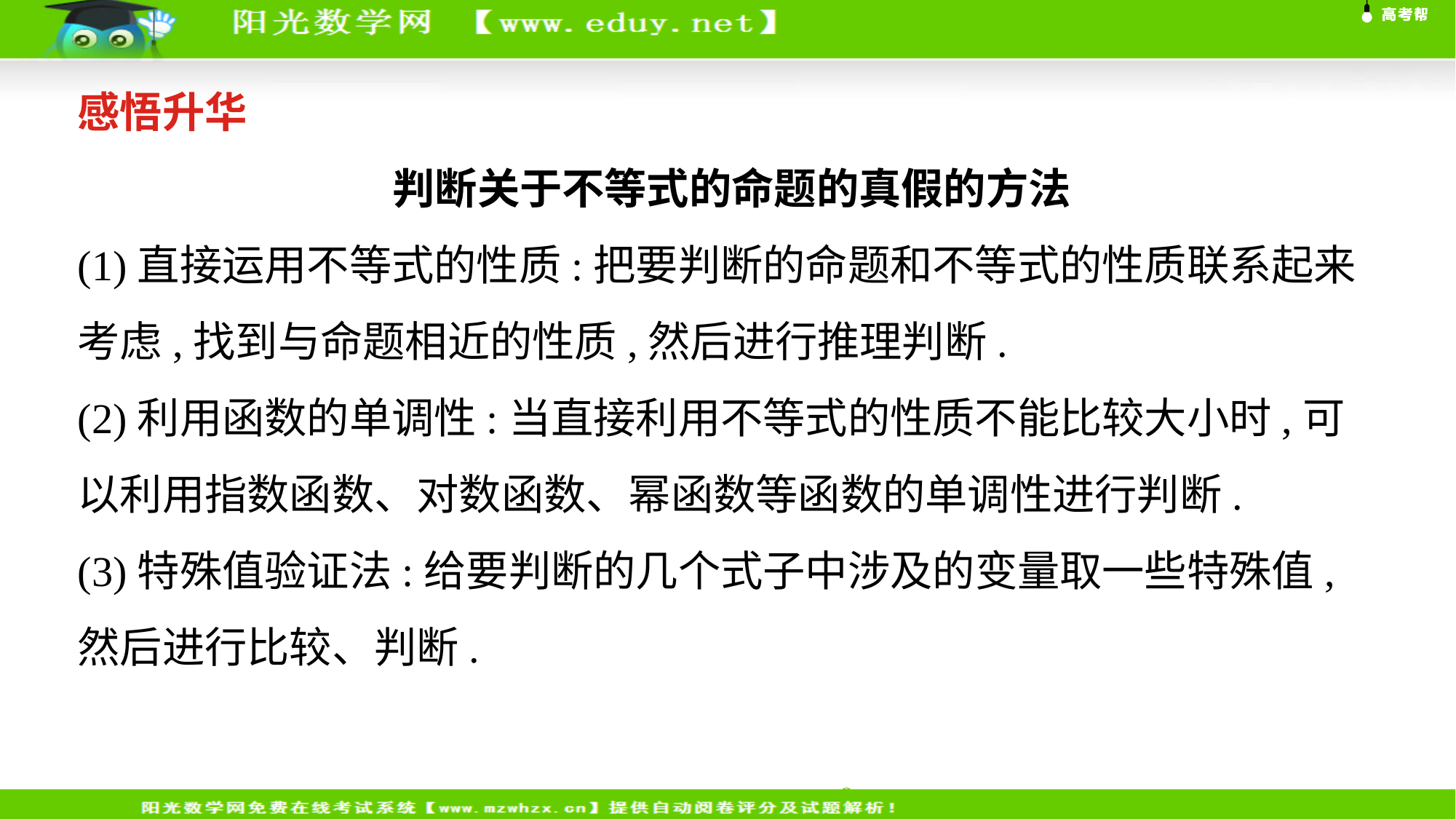

感悟升华
判断关于不等式的命题的真假的方法
(1)直接运用不等式的性质:把要判断的命题和不等式的性质联系起来考虑,找到与命题相近的性质,然后进行推理判断.
(2)利用函数的单调性:当直接利用不等式的性质不能比较大小时,可以利用指数函数、对数函数、幂函数等函数的单调性进行判断.
(3)特殊值验证法:给要判断的几个式子中涉及的变量取一些特殊值,然后进行比较、判断.